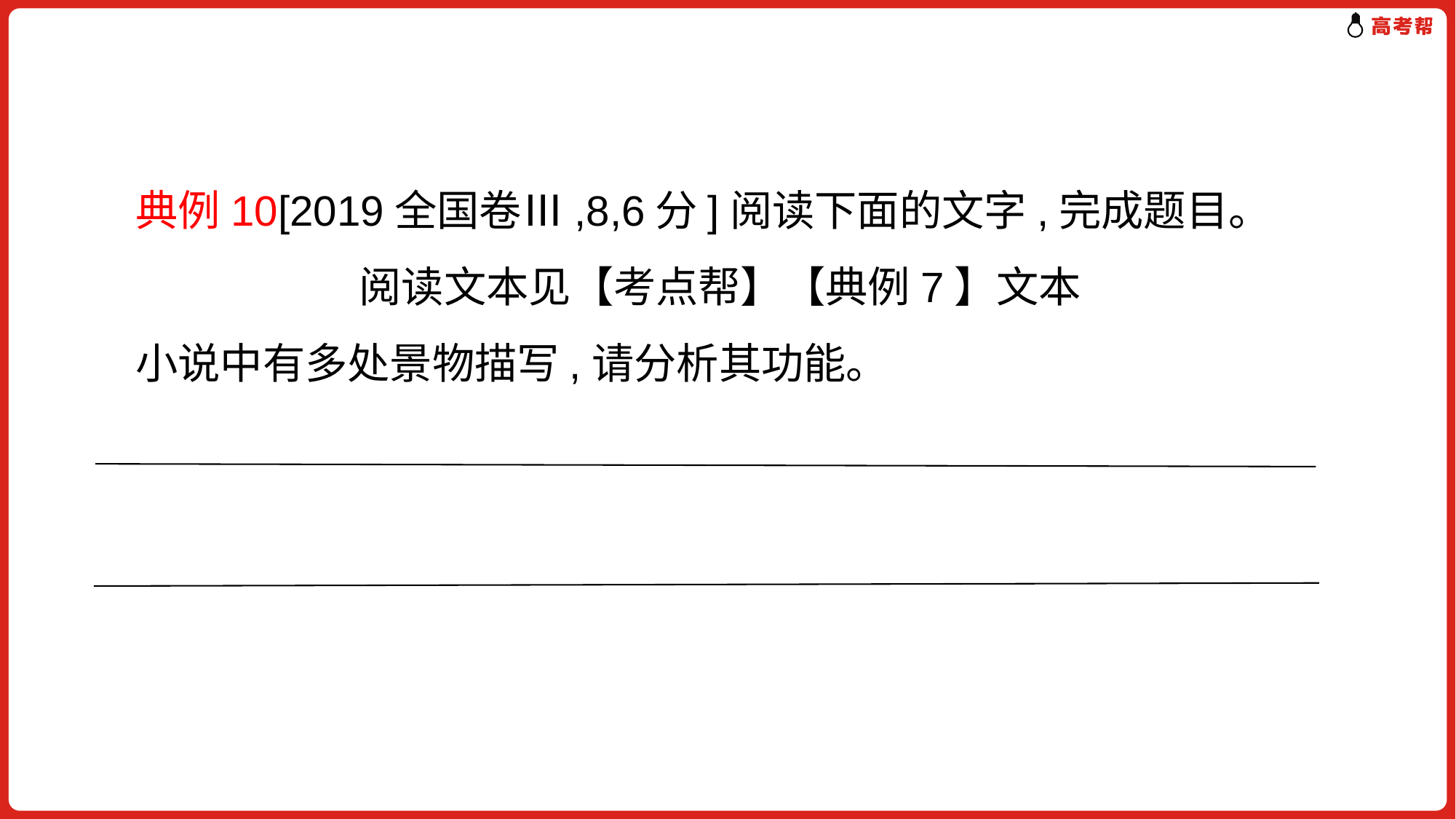

典例10[2019全国卷Ⅲ,8,6分]阅读下面的文字,完成题目。
阅读文本见【考点帮】【典例7】文本
小说中有多处景物描写,请分析其功能。